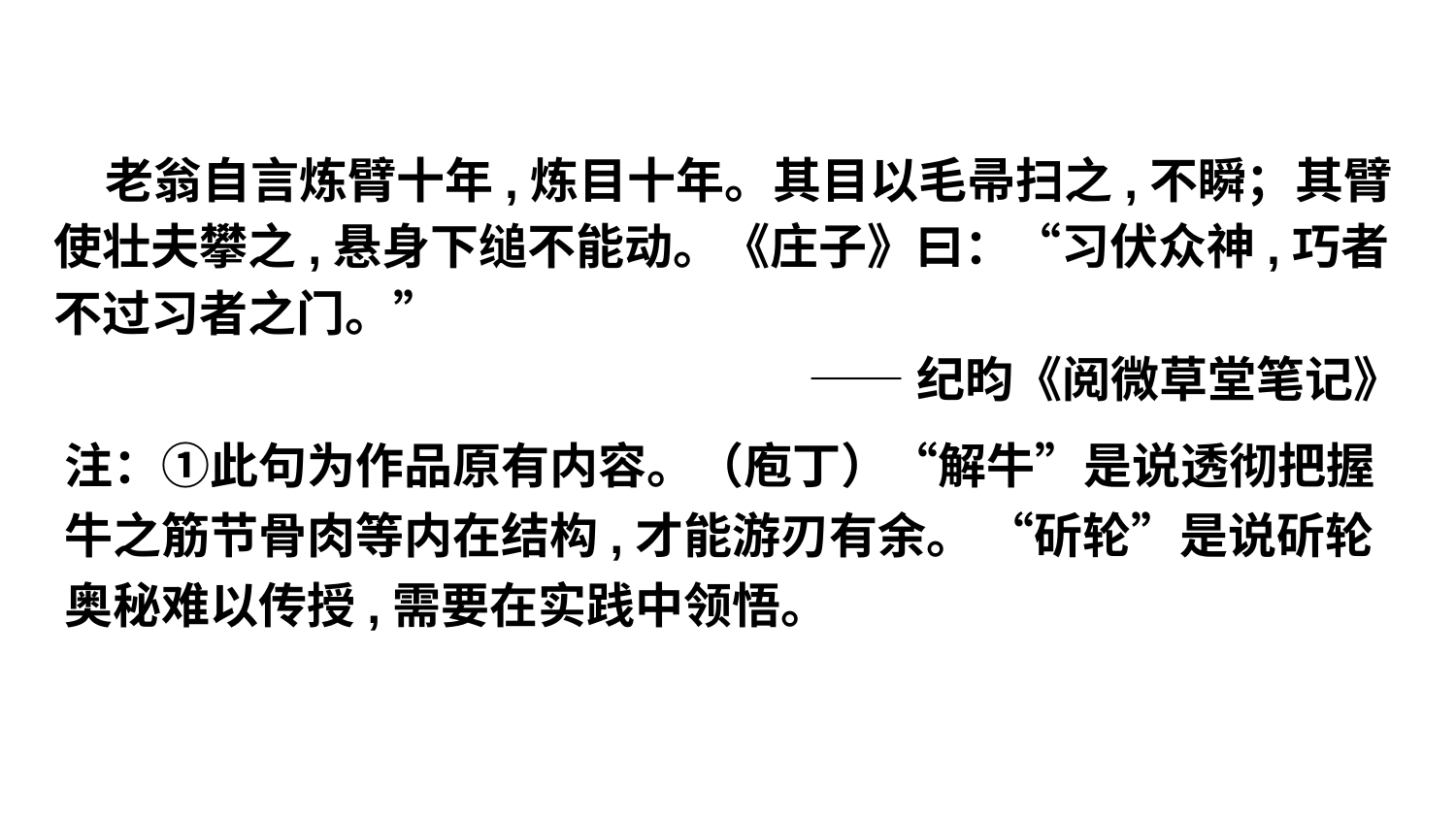

老翁自言炼臂十年,炼目十年。其目以毛帚扫之,不瞬；其臂使壮夫攀之,悬身下缒不能动。《庄子》曰：“习伏众神,巧者不过习者之门。”
——纪昀《阅微草堂笔记》
注：①此句为作品原有内容。（庖丁）“解牛”是说透彻把握牛之筋节骨肉等内在结构,才能游刃有余。 “斫轮”是说斫轮奥秘难以传授,需要在实践中领悟。